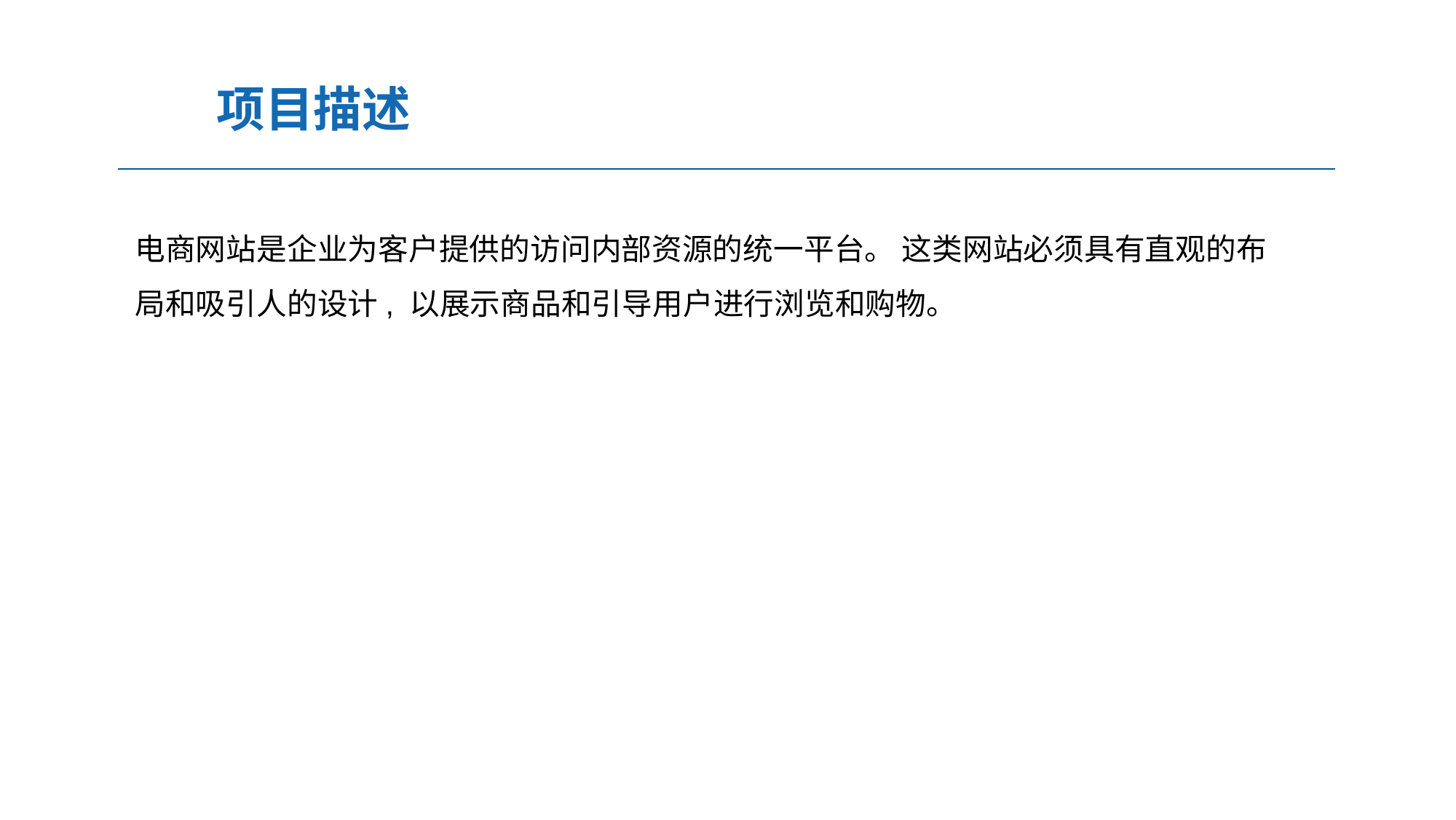

项目描述
电商网站是企业为客户提供的访问内部资源的统一平台。 这类网站必须具有直观的布
局和吸引人的设计, 以展示商品和引导用户进行浏览和购物。